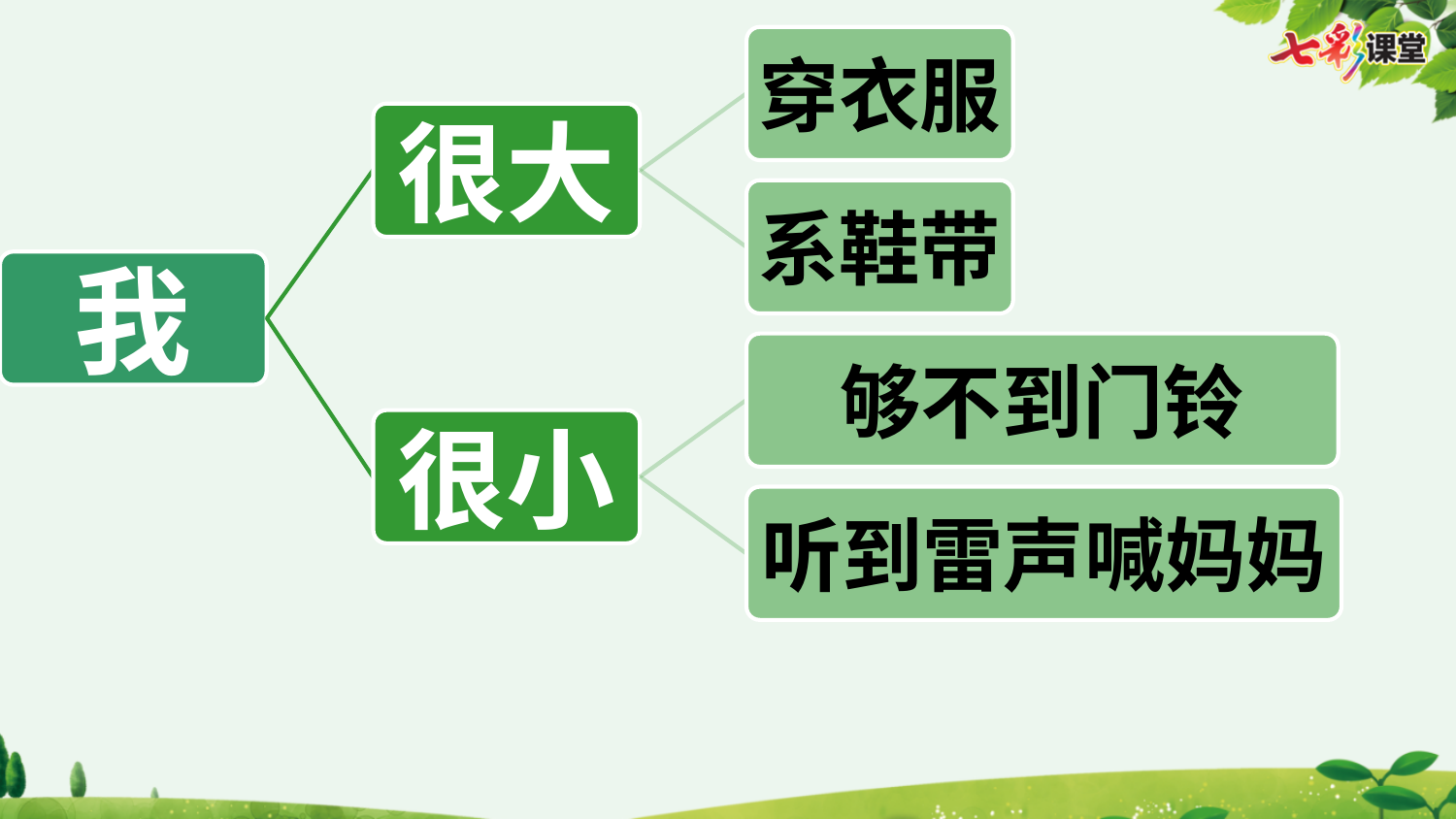

我

很大

穿衣服

系鞋带

很小

够不到门铃

听到雷声喊妈妈